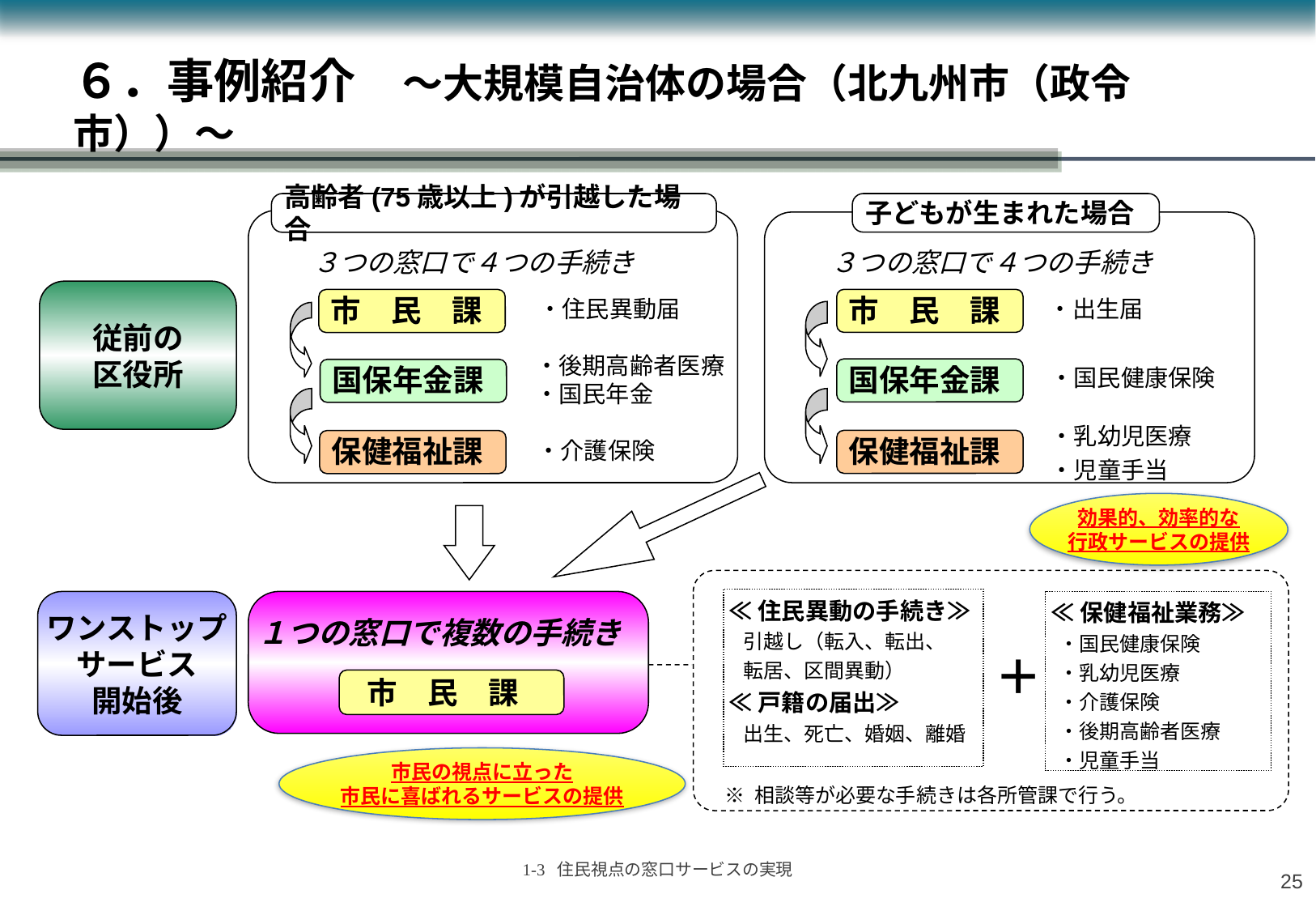

# ６．事例紹介　～大規模自治体の場合（北九州市（政令市））～
高齢者(75歳以上)が引越した場合
子どもが生まれた場合

３つの窓口で４つの手続き
３つの窓口で４つの手続き
従前の
区役所
市　民　課
市　民　課
・出生届
・住民異動届

・後期高齢者医療
・国民年金
国保年金課
国保年金課
・国民健康保険

・乳幼児医療
・児童手当
保健福祉課
保健福祉課
・介護保険
効果的、効率的な
行政サービスの提供

 ≪住民異動の手続き≫
　引越し（転入、転出、
　転居、区間異動）
 ≪戸籍の届出≫
　出生、死亡、婚姻、離婚

 ≪保健福祉業務≫
  ・国民健康保険
  ・乳幼児医療
  ・介護保険
  ・後期高齢者医療
  ・児童手当
ワンストップ
サービス
開始後

１つの窓口で複数の手続き

＋

  市　民　課
市民の視点に立った
市民に喜ばれるサービスの提供
※ 相談等が必要な手続きは各所管課で行う。
25
1-3  住民視点の窓口サービスの実現